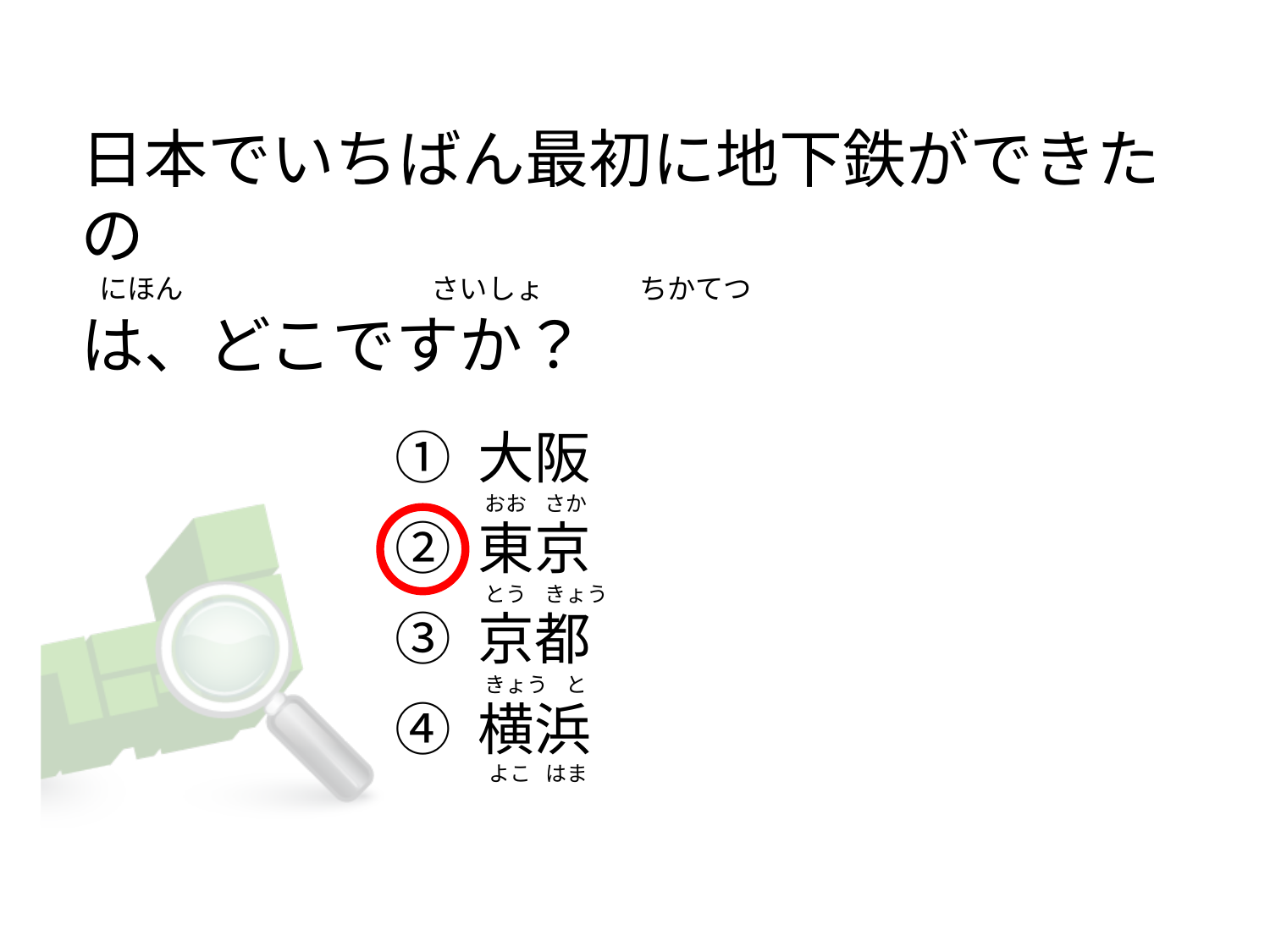

# 日本でいちばん最初に地下鉄ができたの    にほん                                       さいしょ               ちかてつ は、どこですか？
① 大阪
② 東京
③ 京都
④ 横浜
   おお    さか

   とう    きょう
   きょう    と
    よこ   はま